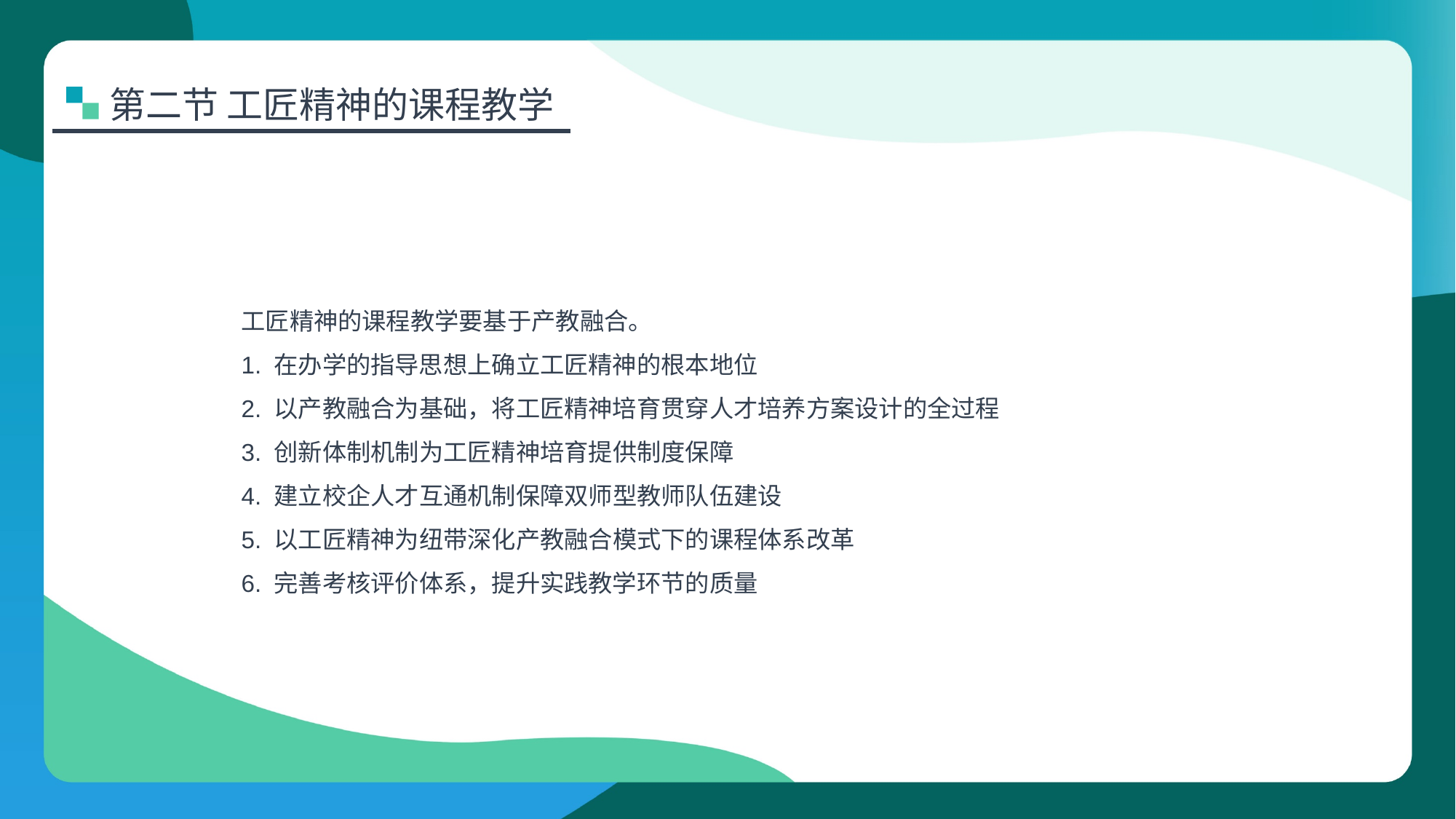

第二节 工匠精神的课程教学

工匠精神的课程教学要基于产教融合。
1. 在办学的指导思想上确立工匠精神的根本地位
2. 以产教融合为基础，将工匠精神培育贯穿人才培养方案设计的全过程
3. 创新体制机制为工匠精神培育提供制度保障
4. 建立校企人才互通机制保障双师型教师队伍建设
5. 以工匠精神为纽带深化产教融合模式下的课程体系改革
6. 完善考核评价体系，提升实践教学环节的质量